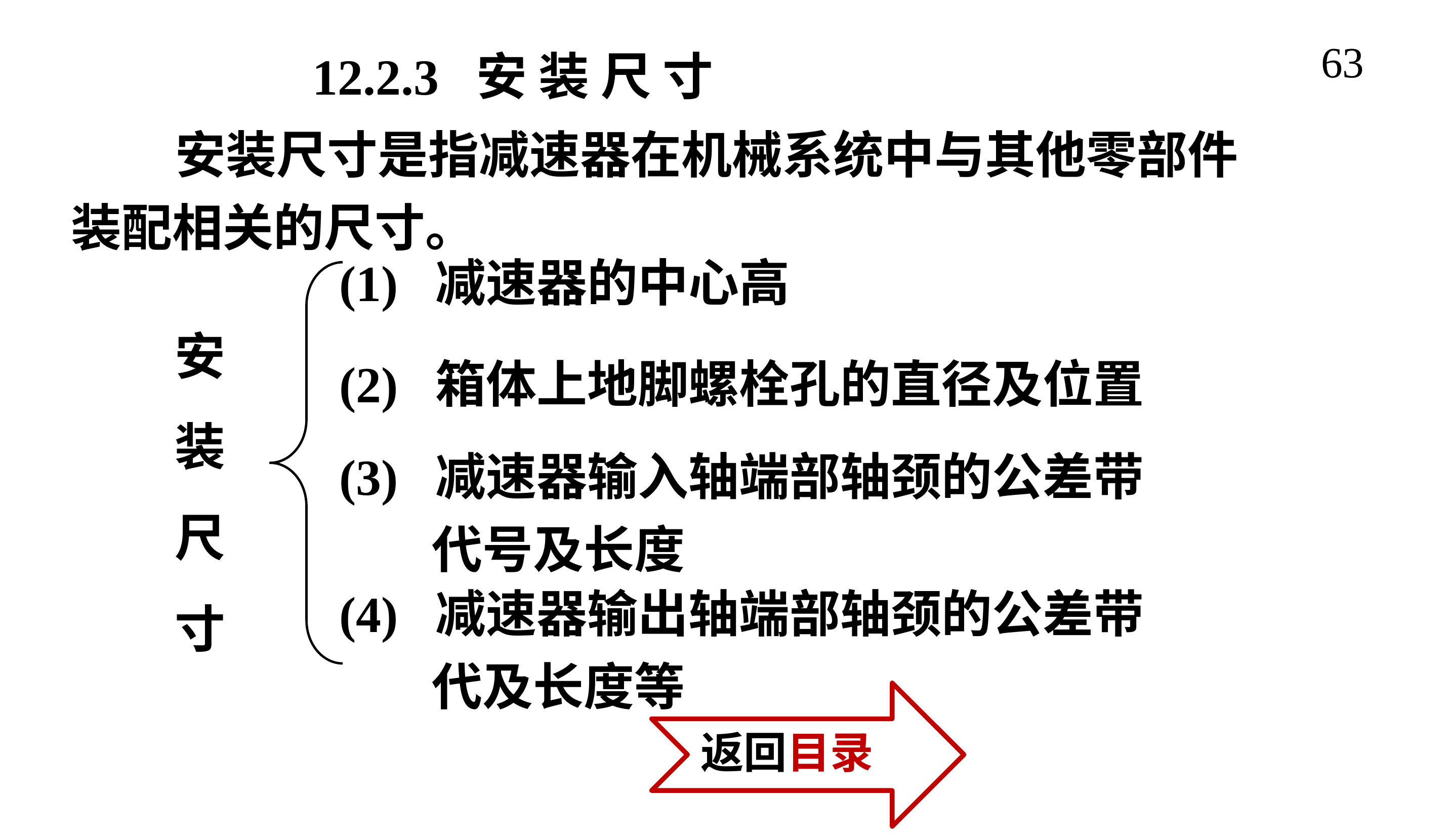

63
12.2.3  安 装 尺 寸
        安装尺寸是指减速器在机械系统中与其他零部件装配相关的尺寸。
(1)  减速器的中心高

安
装
尺
寸
(2)  箱体上地脚螺栓孔的直径及位置
(3)  减速器输入轴端部轴颈的公差带
       代号及长度
(4)  减速器输出轴端部轴颈的公差带
       代及长度等
返回目录